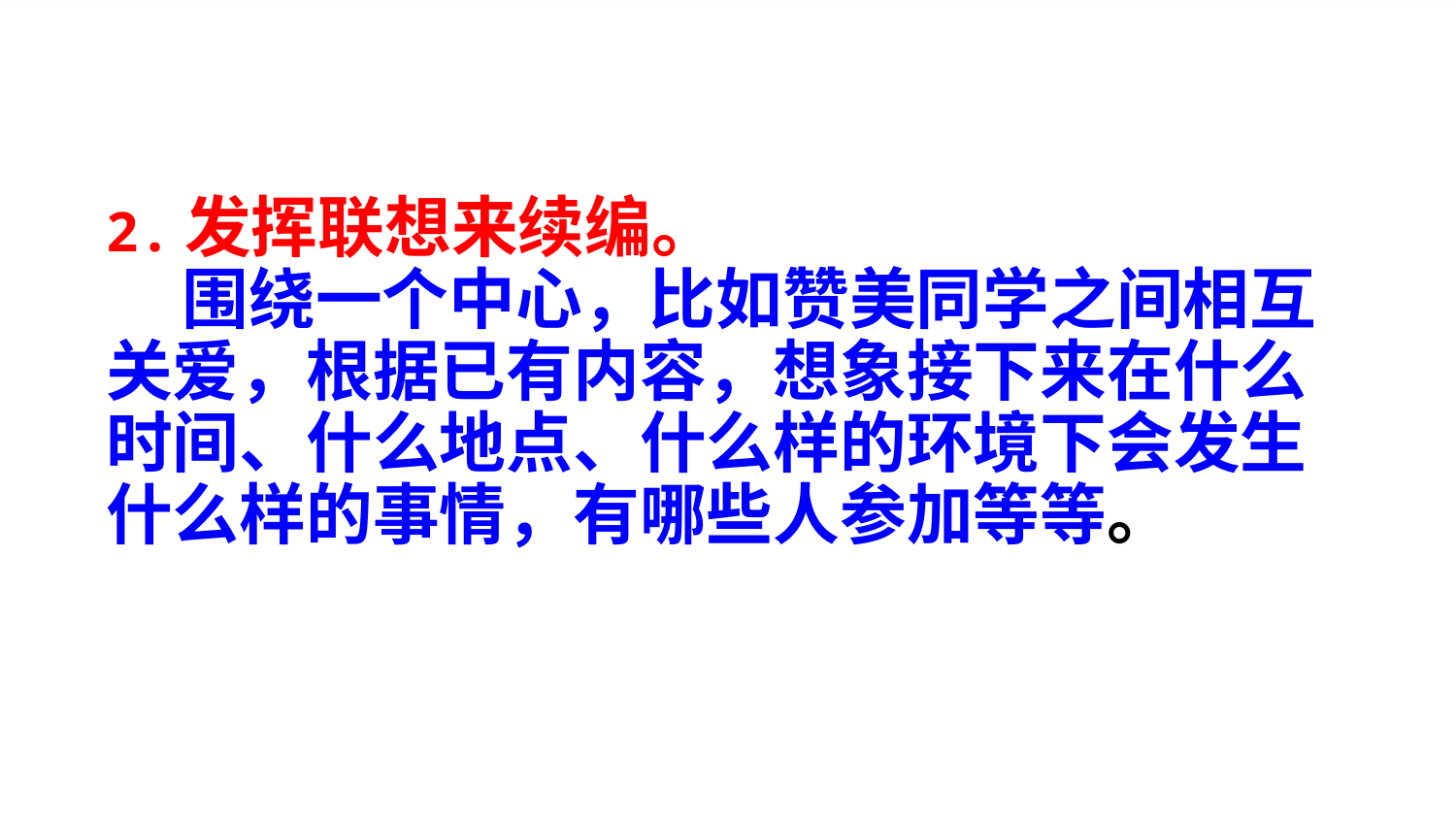

2.发挥联想来续编。
    围绕一个中心，比如赞美同学之间相互关爱，根据已有内容，想象接下来在什么时间、什么地点、什么样的环境下会发生什么样的事情，有哪些人参加等等。